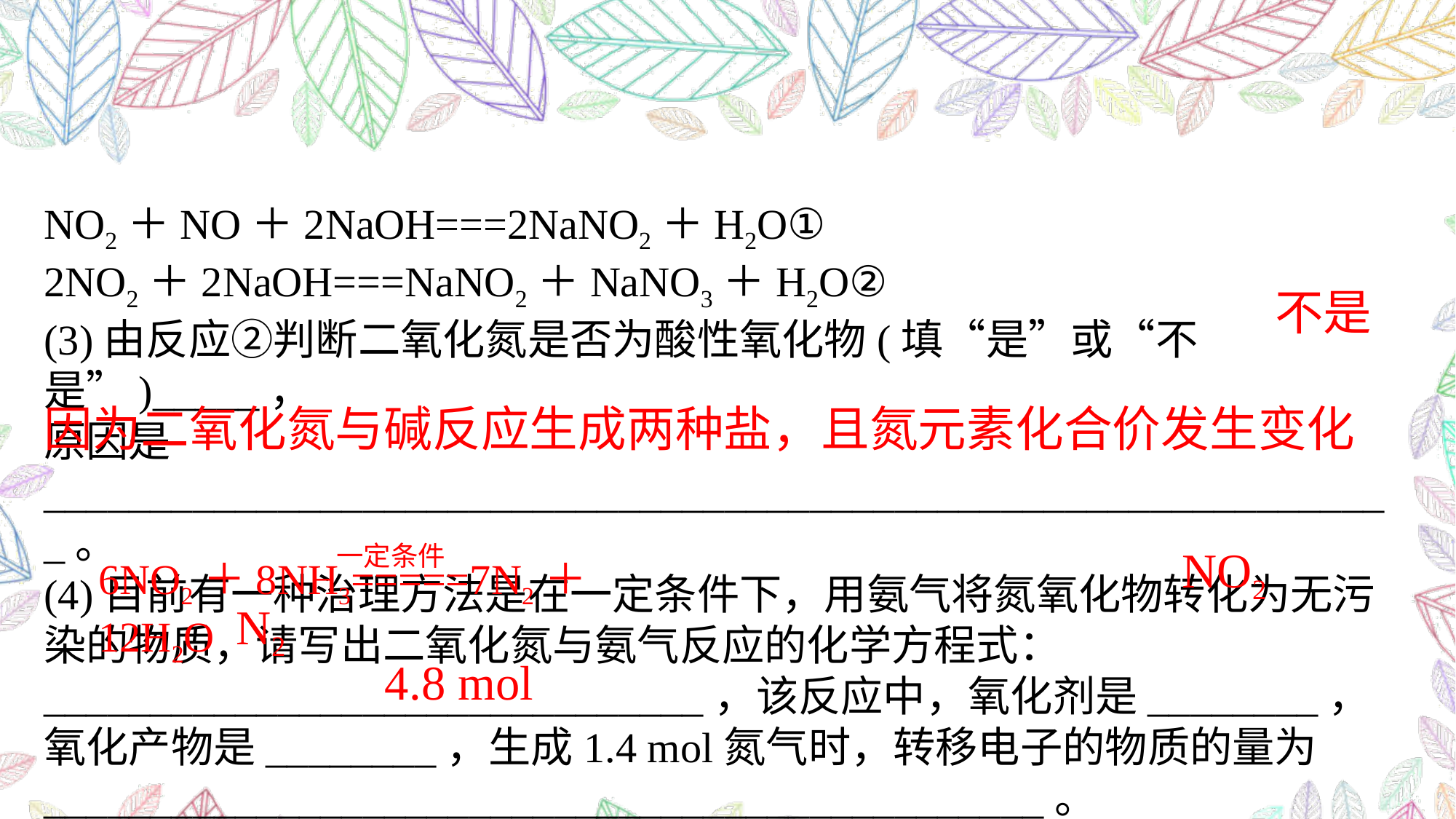

NO2＋NO＋2NaOH===2NaNO2＋H2O①
2NO2＋2NaOH===NaNO2＋NaNO3＋H2O②
(3)由反应②判断二氧化氮是否为酸性氧化物(填“是”或“不是”)_____，
原因是________________________________________________________________。
(4)目前有一种治理方法是在一定条件下，用氨气将氮氧化物转化为无污染的物质，请写出二氧化氮与氨气反应的化学方程式：_______________________________，该反应中，氧化剂是________，氧化产物是________，生成1.4 mol氮气时，转移电子的物质的量为_______________________________________________。
不是
因为二氧化氮与碱反应生成两种盐，且氮元素化合价发生变化
一定条件
6NO2＋8NH3=====7N2＋12H2O

 NO2
  N2
  4.8 mol